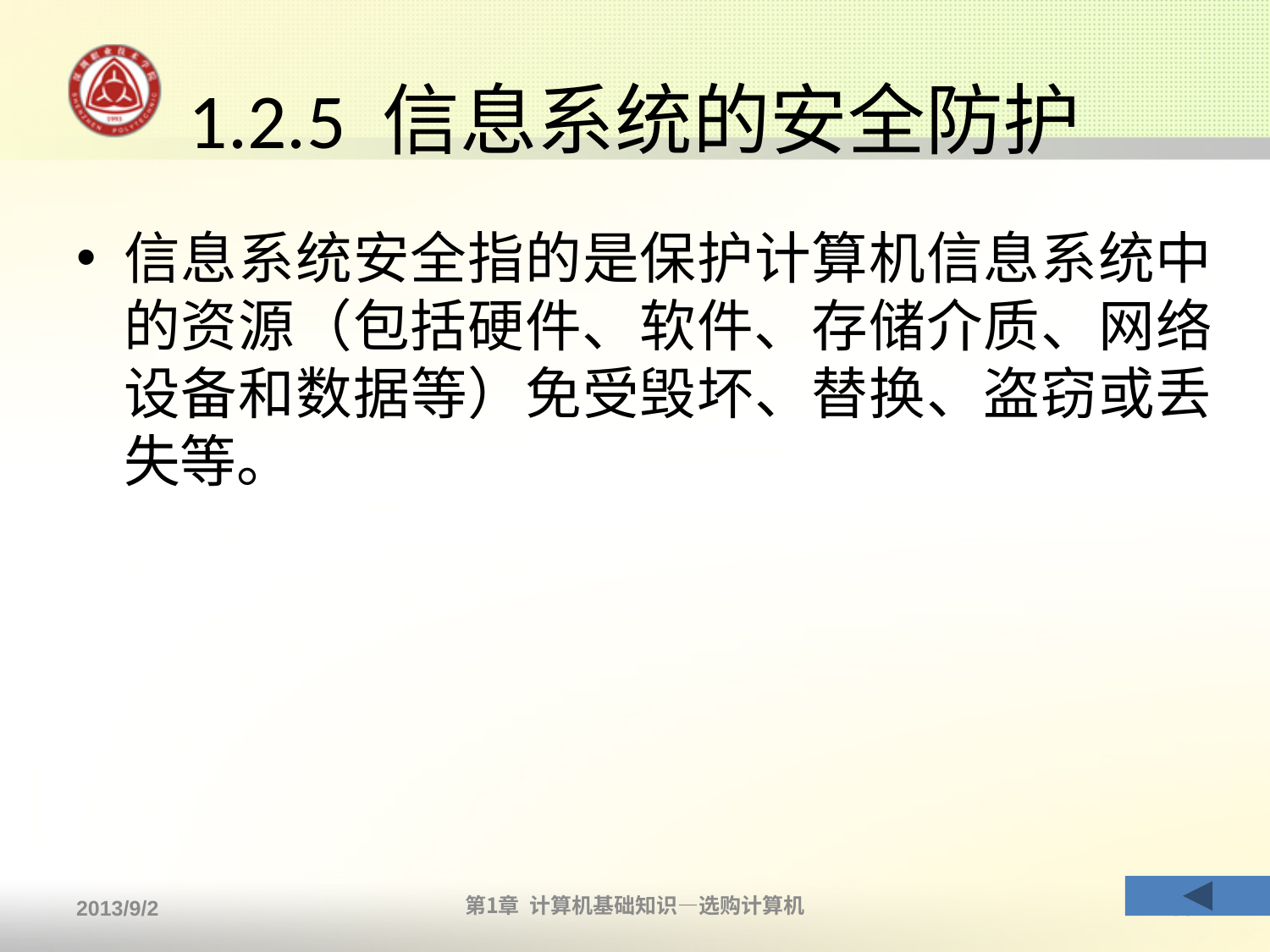

# 1.2.5 信息系统的安全防护
信息系统安全指的是保护计算机信息系统中的资源（包括硬件、软件、存储介质、网络设备和数据等）免受毁坏、替换、盗窃或丢失等。

2013/9/2
第1章  计算机基础知识—选购计算机
38